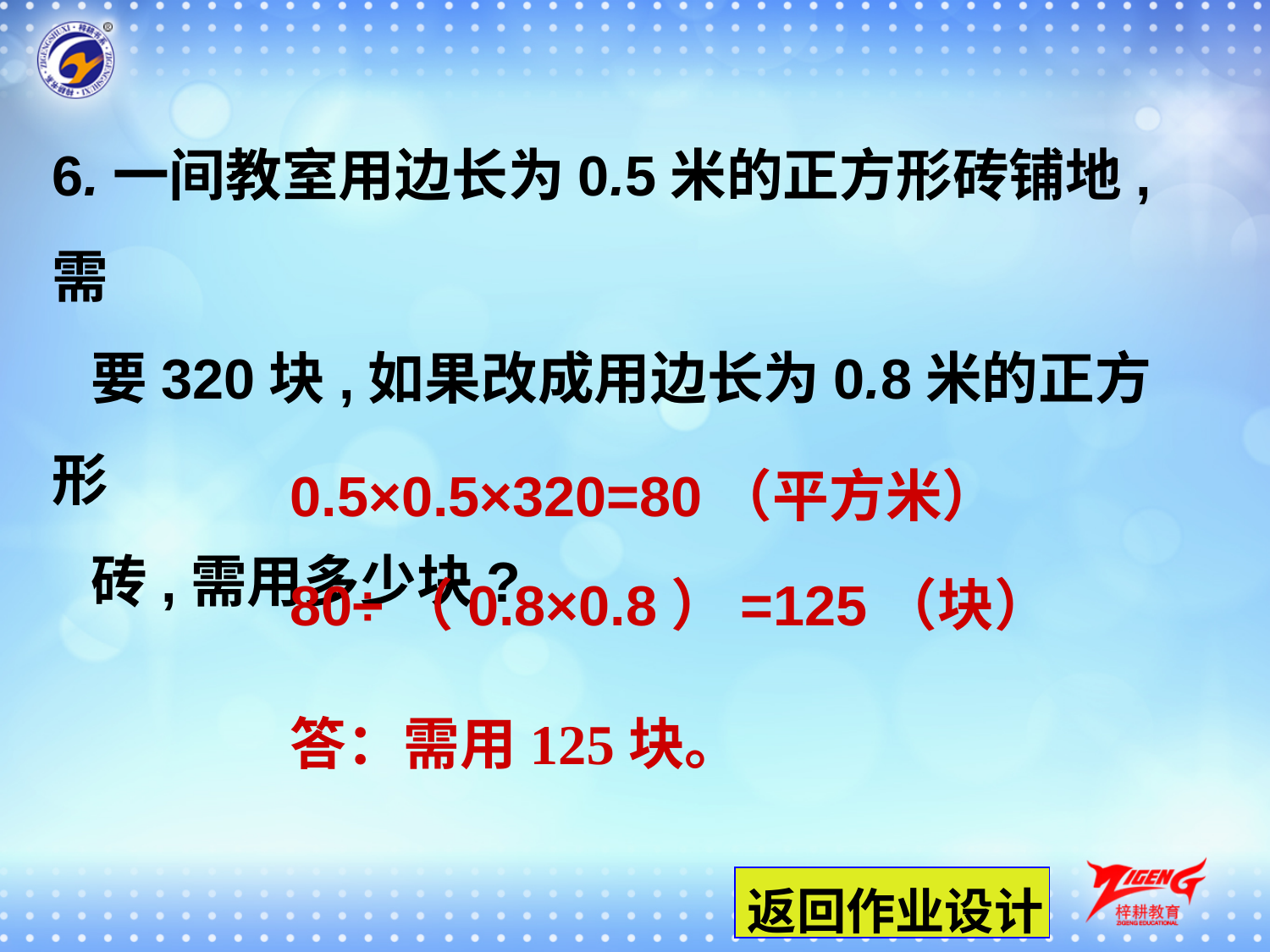

6.一间教室用边长为0.5米的正方形砖铺地,需
  要320块,如果改成用边长为0.8米的正方形
  砖,需用多少块?
0.5×0.5×320=80（平方米）
80÷（0.8×0.8）=125（块）
答：需用125块。

返回作业设计